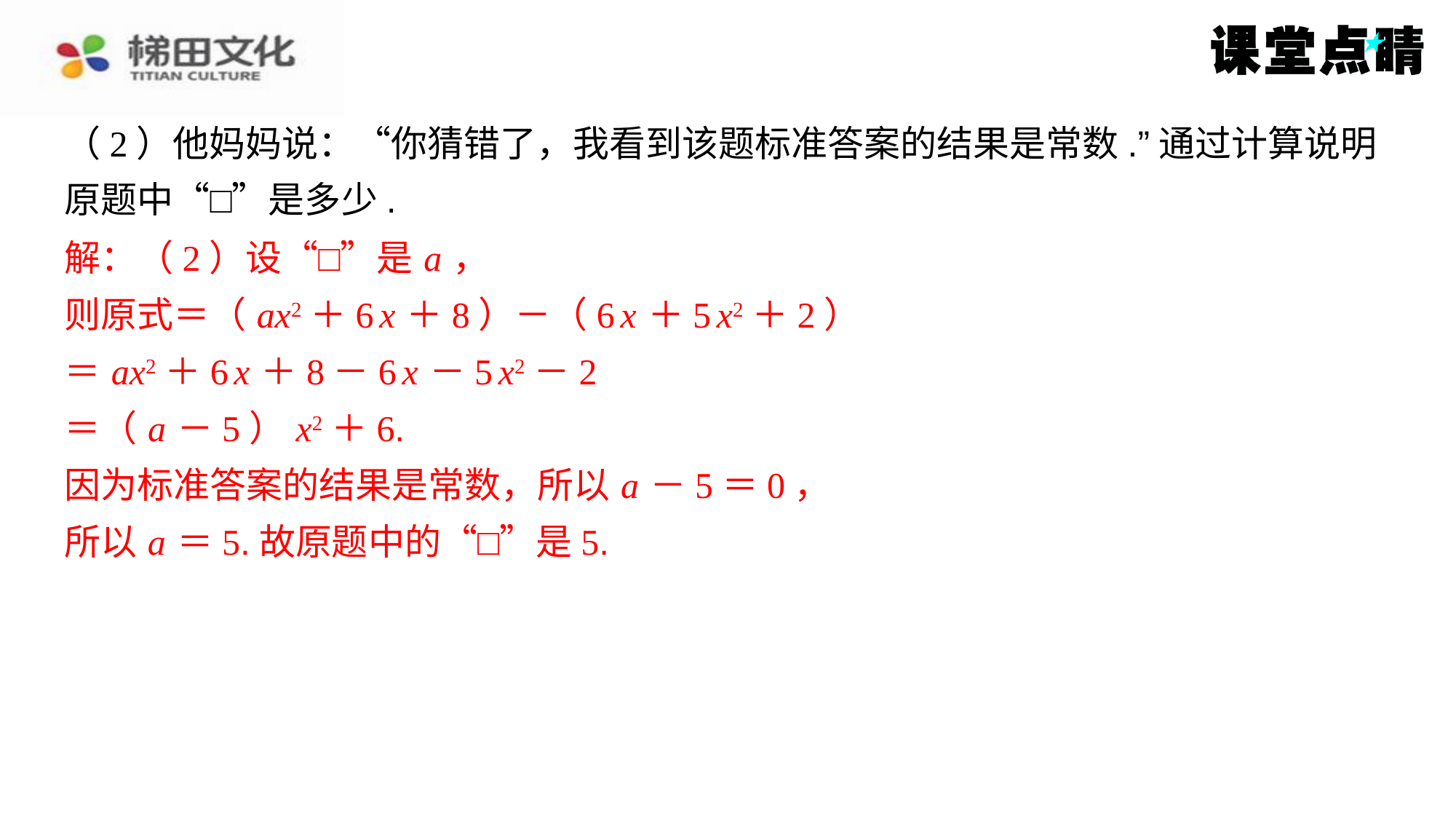

（2）他妈妈说：“你猜错了，我看到该题标准答案的结果是常数.”通过计算说明
原题中“□”是多少.
解：（2）设“□”是 a ，
解：（2）设“□”是 a ，
则原式＝（ ax2＋6 x ＋8）－（6 x ＋5 x2＋2）
＝ ax2＋6 x ＋8－6 x －5 x2－2
＝（ a －5） x2＋6.
因为标准答案的结果是常数，所以 a －5＝0，
所以 a ＝5.故原题中的“□”是5.
则原式＝（ ax2＋6 x ＋8）－（6 x ＋5 x2＋2）
＝ ax2＋6 x ＋8－6 x －5 x2－2
＝（ a －5） x2＋6.
因为标准答案的结果是常数，所以 a －5＝0，
所以 a ＝5.故原题中的“□”是5.